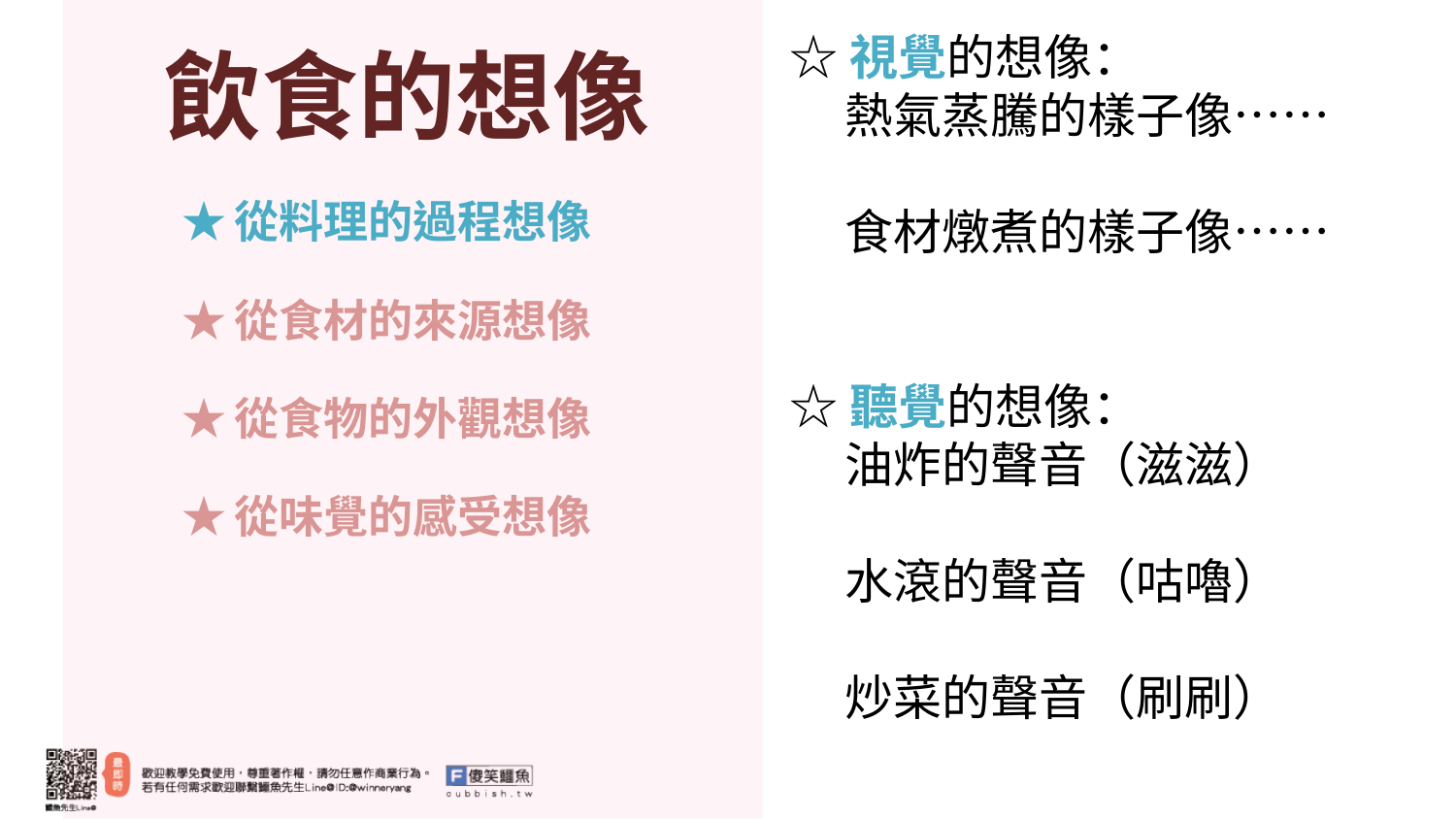

# 飲食的想像
☆視覺的想像：
    熱氣蒸騰的樣子像……

    食材燉煮的樣子像……

☆聽覺的想像：
    油炸的聲音（滋滋）

    水滾的聲音（咕嚕）
    炒菜的聲音（刷刷）

★從料理的過程想像
★從食材的來源想像
★從食物的外觀想像
★從味覺的感受想像